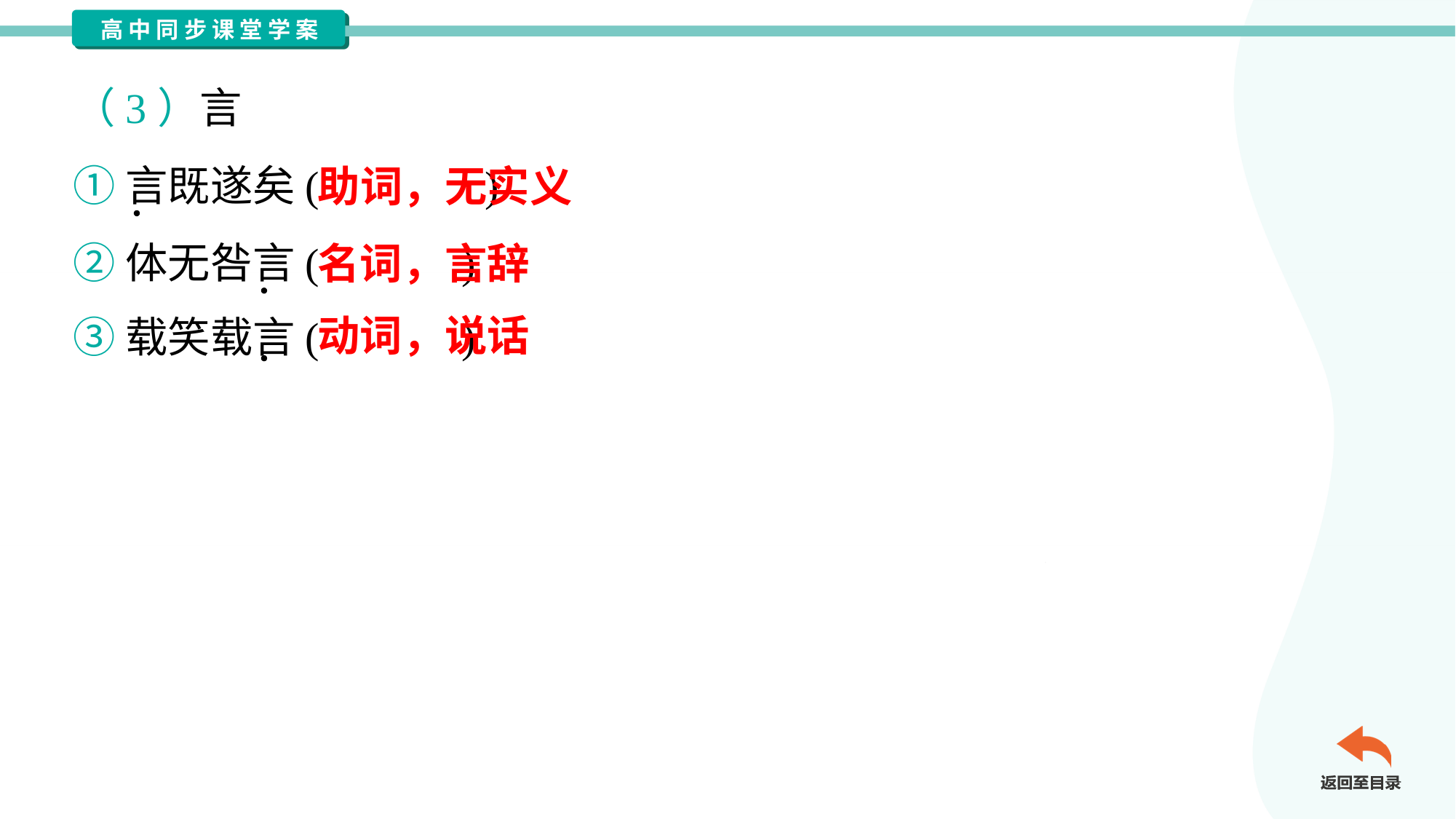

（3）言
①言既遂矣(              )
②体无咎言(            )
③载笑载言(            )
助词，无实义
名词，言辞

动词，说话